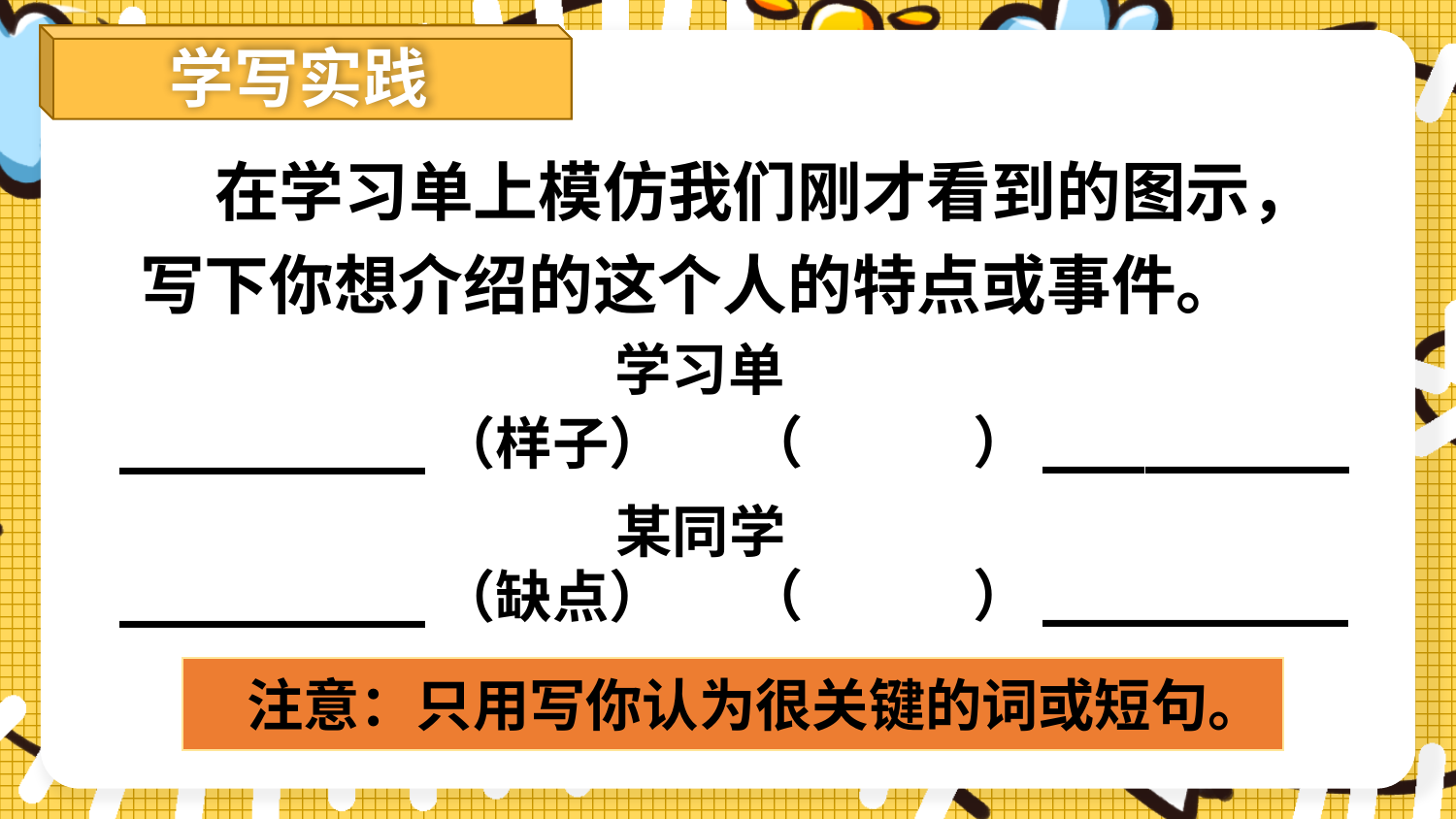

学写实践
    在学习单上模仿我们刚才看到的图示，写下你想介绍的这个人的特点或事件。
学习单
（　　　）_________
_________（样子）
某同学
　（　　　）_________
_________（缺点）

注意：只用写你认为很关键的词或短句。